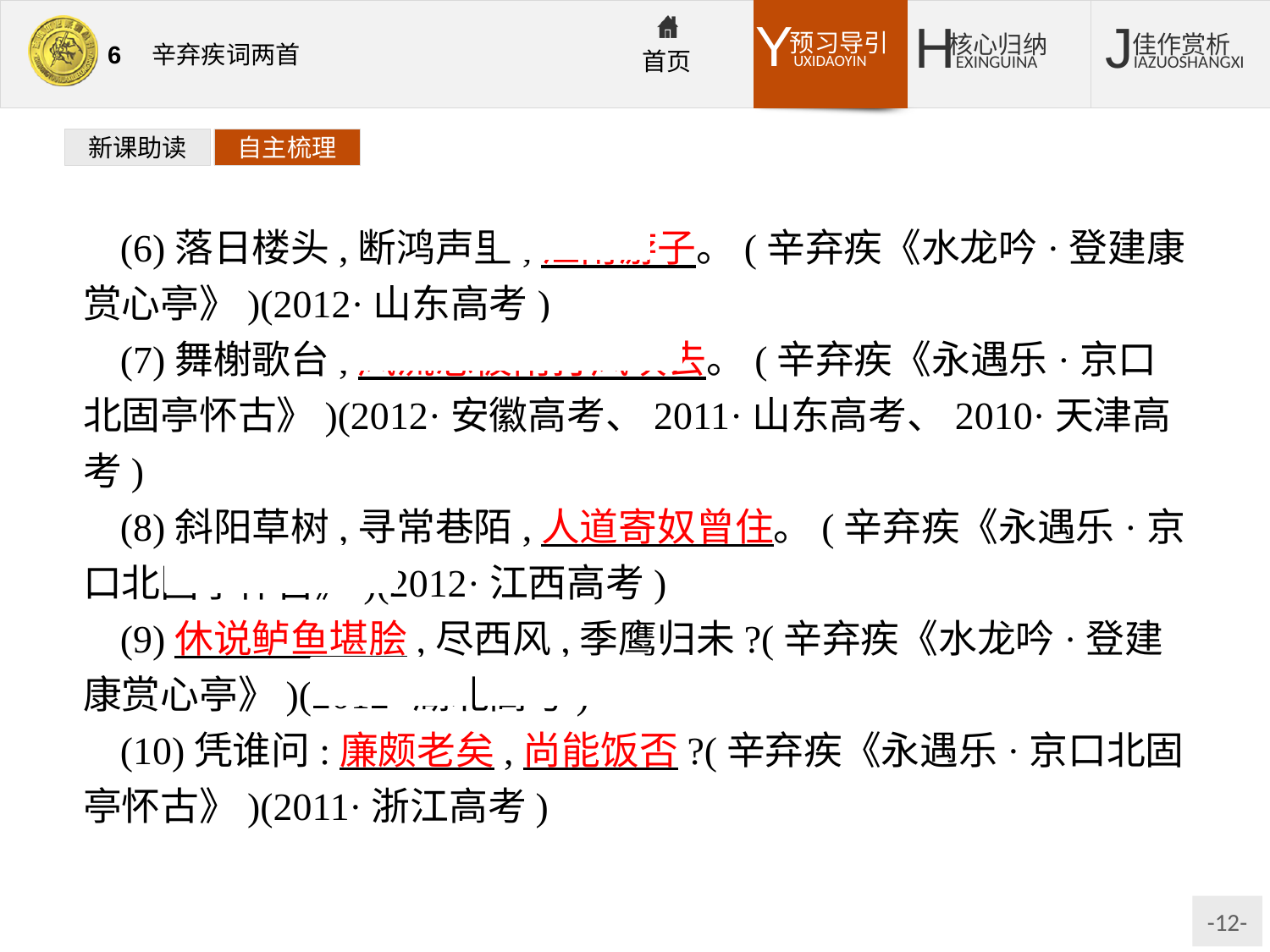

新课助读
自主梳理
(6)落日楼头,断鸿声里,江南游子。(辛弃疾《水龙吟·登建康赏心亭》)(2012·山东高考)
(7)舞榭歌台,风流总被雨打风吹去。(辛弃疾《永遇乐·京口北固亭怀古》)(2012·安徽高考、2011·山东高考、2010·天津高考)
(8)斜阳草树,寻常巷陌,人道寄奴曾住。(辛弃疾《永遇乐·京口北固亭怀古》)(2012·江西高考)
(9)休说鲈鱼堪脍,尽西风,季鹰归未?(辛弃疾《水龙吟·登建康赏心亭》)(2012·湖北高考)
(10)凭谁问:廉颇老矣,尚能饭否?(辛弃疾《永遇乐·京口北固亭怀古》)(2011·浙江高考)